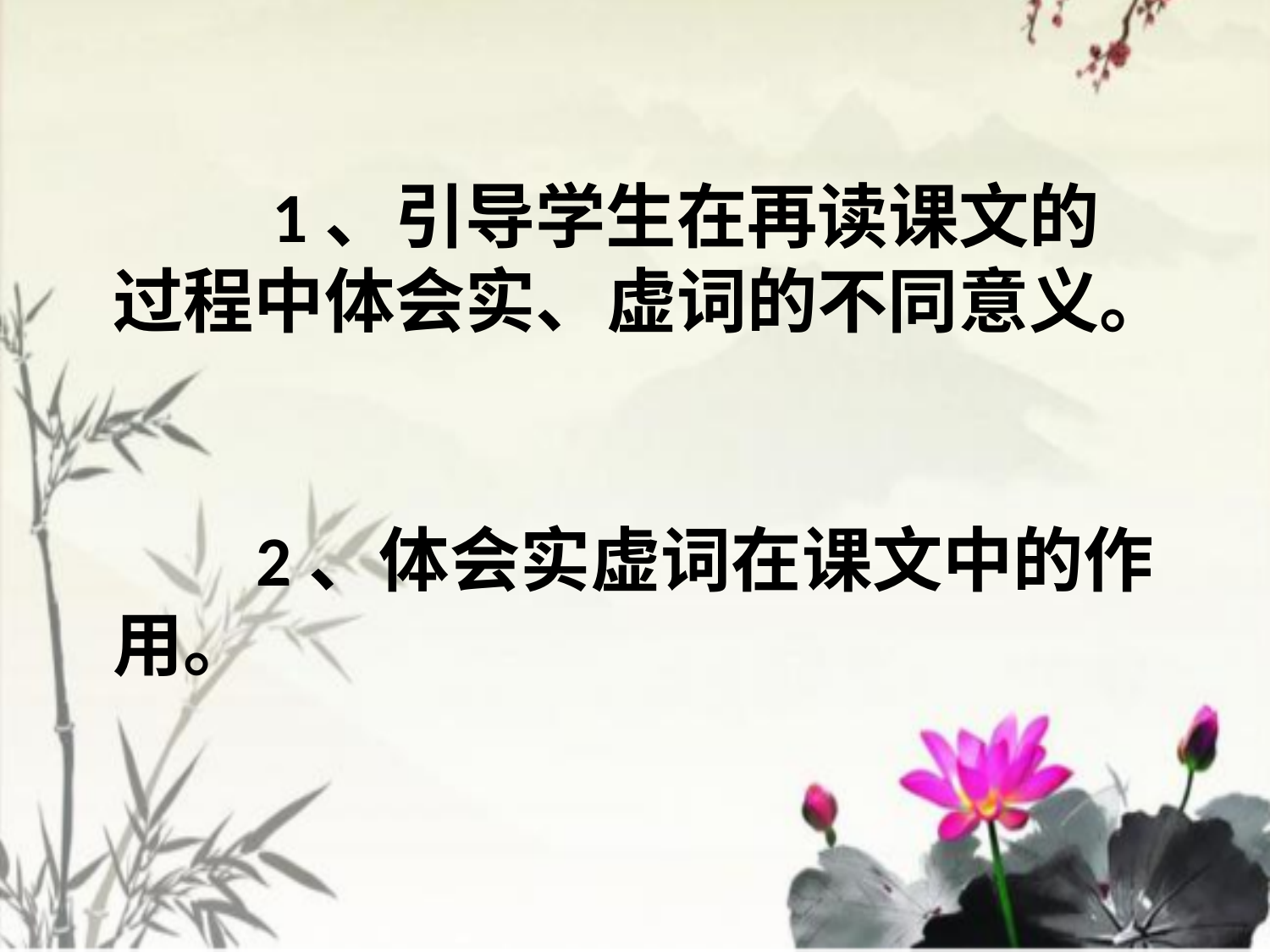

# 1、引导学生在再读课文的过程中体会实、虚词的不同意义。
         2、体会实虚词在课文中的作用。